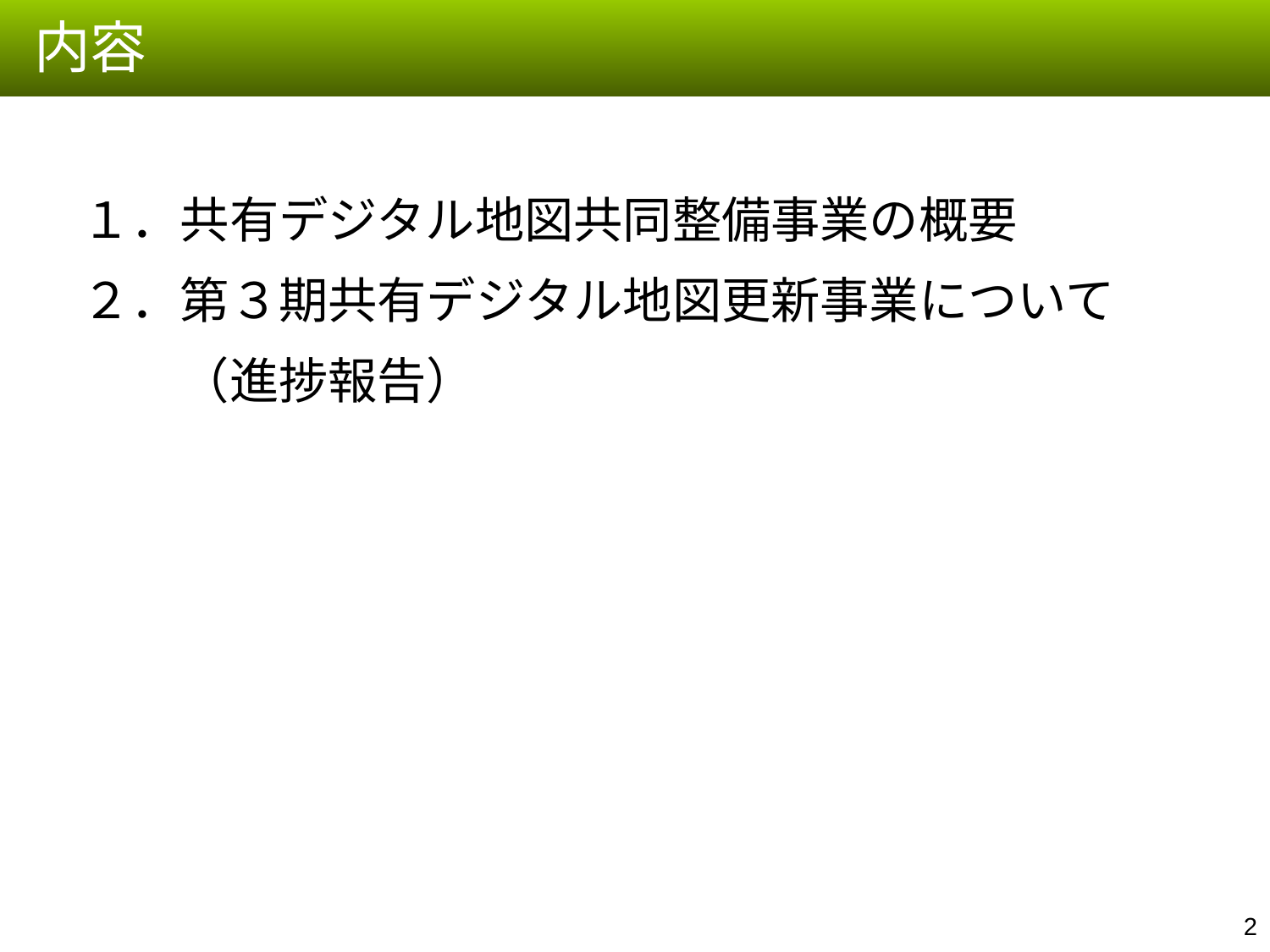

内容
１．共有デジタル地図共同整備事業の概要
２．第３期共有デジタル地図更新事業について
　　（進捗報告）
2